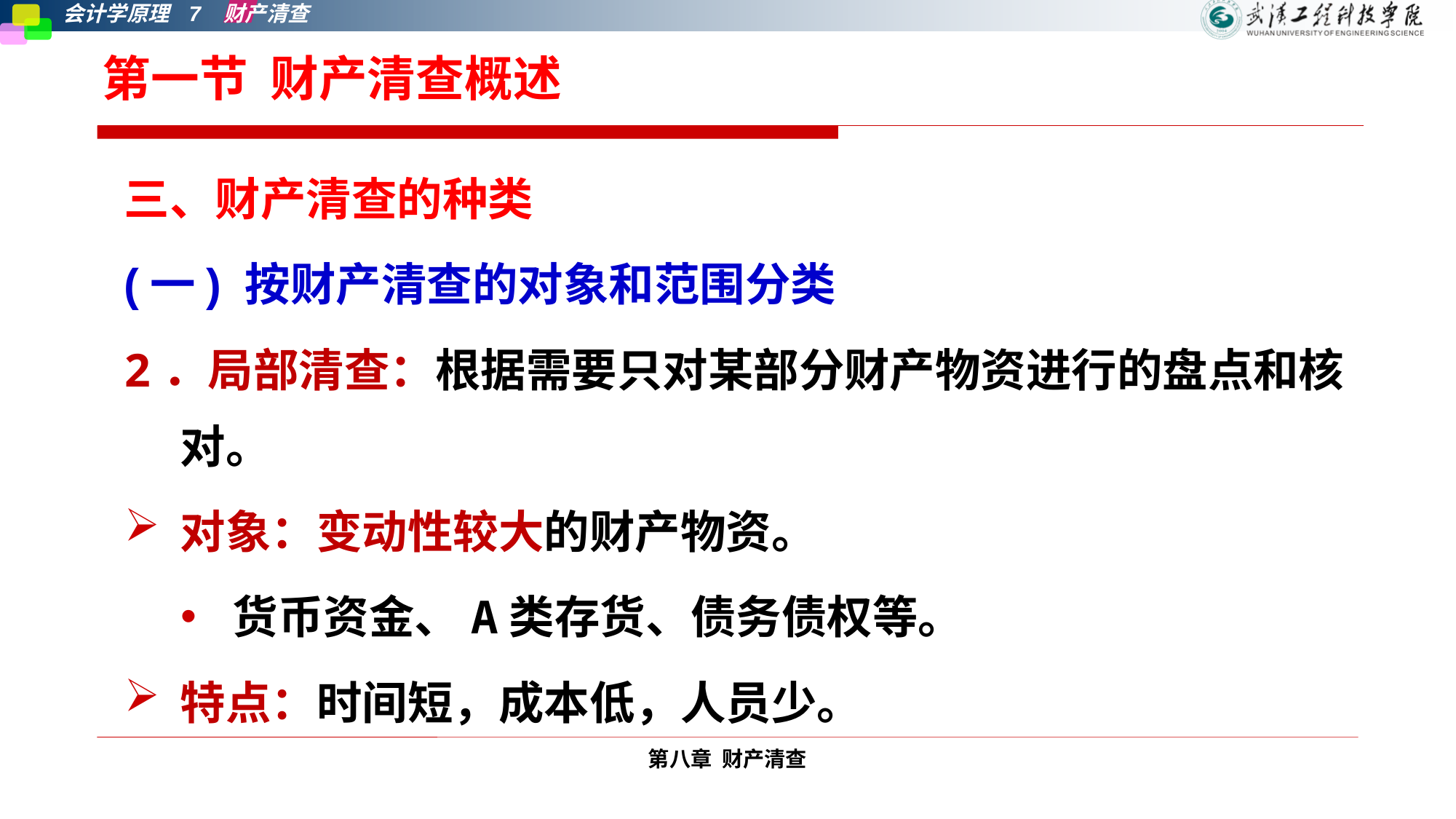

# 第一节  财产清查概述
三、财产清查的种类
(一) 按财产清查的对象和范围分类
2．局部清查：根据需要只对某部分财产物资进行的盘点和核对。
对象：变动性较大的财产物资。
货币资金、A类存货、债务债权等。
特点：时间短，成本低，人员少。

第八章  财产清查